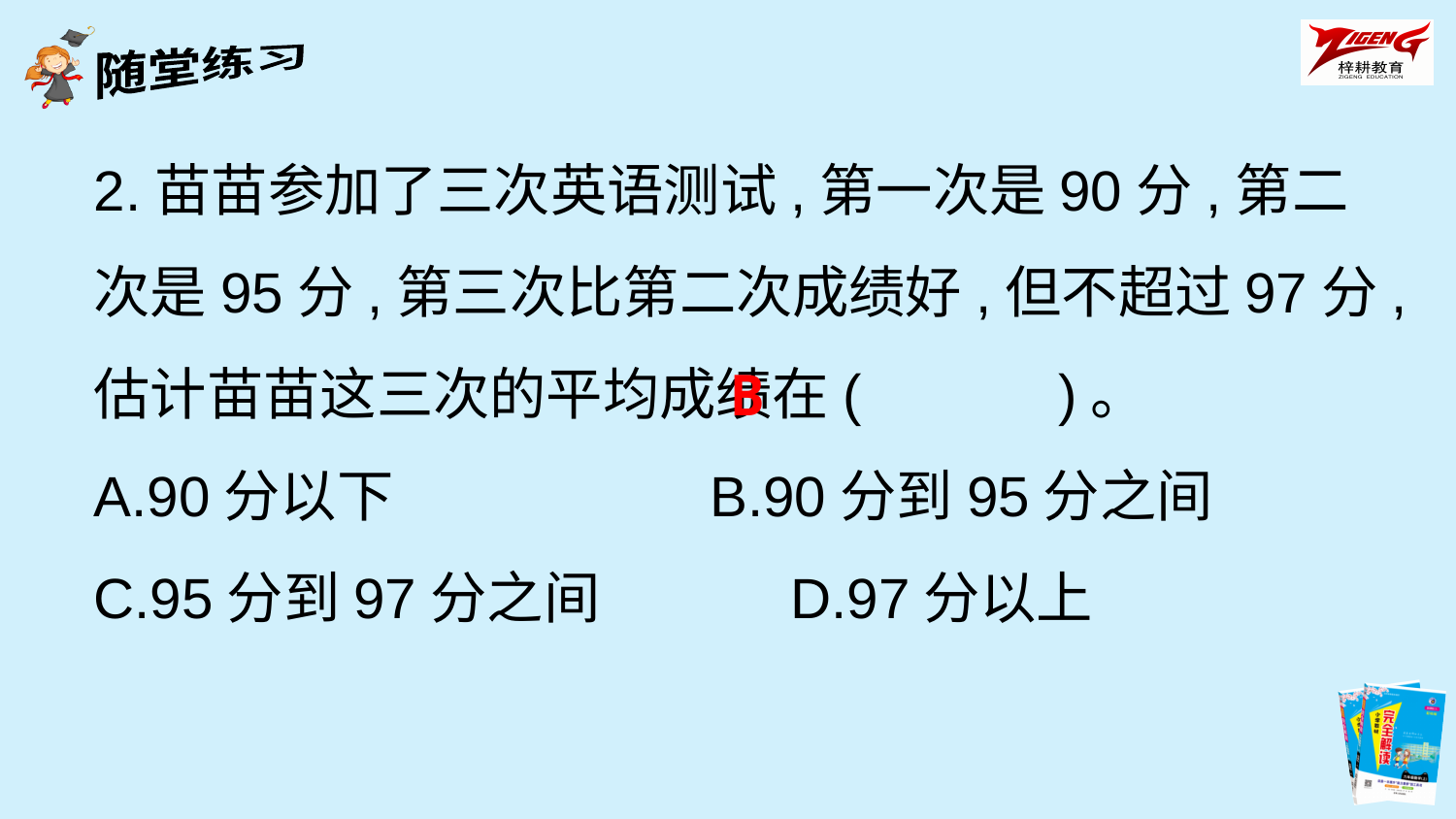

2.苗苗参加了三次英语测试,第一次是90分,第二次是95分,第三次比第二次成绩好,但不超过97分,估计苗苗这三次的平均成绩在(　　　)。
A.90分以下                        B.90分到95分之间
C.95分到97分之间              D.97分以上
B